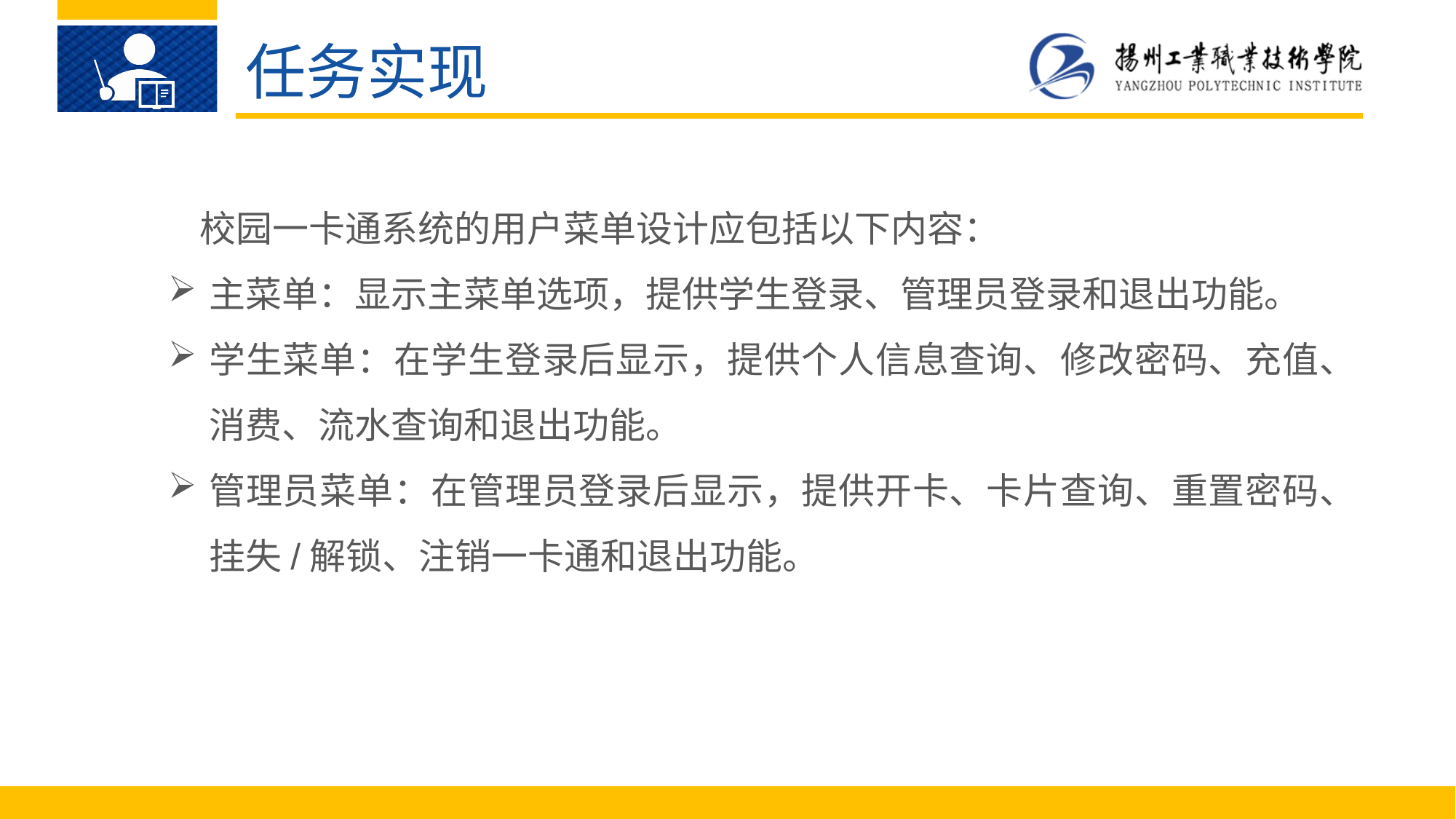

任务实现
校园一卡通系统的用户菜单设计应包括以下内容：
主菜单：显示主菜单选项，提供学生登录、管理员登录和退出功能。
学生菜单：在学生登录后显示，提供个人信息查询、修改密码、充值、消费、流水查询和退出功能。
管理员菜单：在管理员登录后显示，提供开卡、卡片查询、重置密码、挂失/解锁、注销一卡通和退出功能。